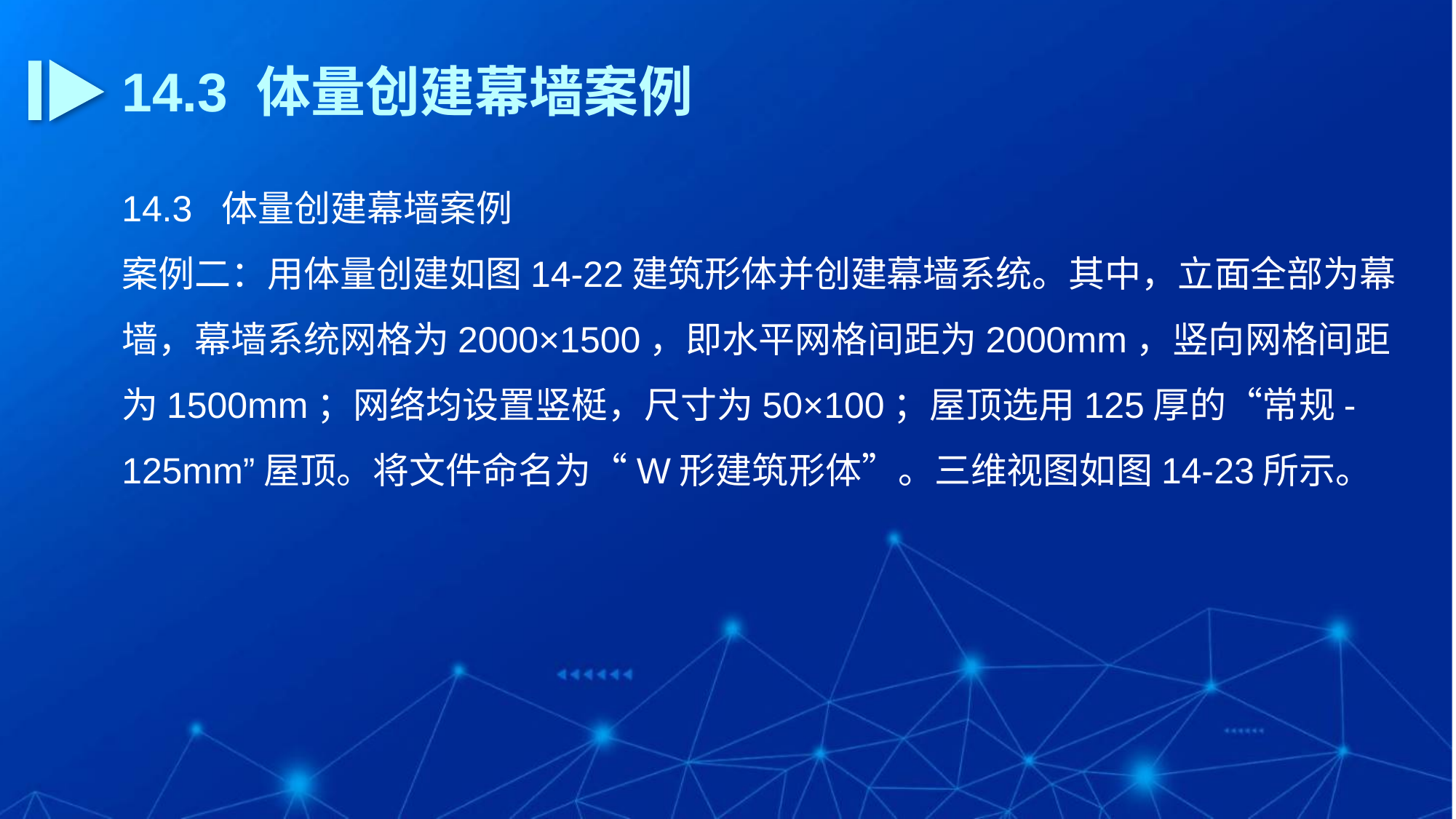

14.3 体量创建幕墙案例

14.3  体量创建幕墙案例
案例二：用体量创建如图14-22建筑形体并创建幕墙系统。其中，立面全部为幕墙，幕墙系统网格为2000×1500，即水平网格间距为2000mm，竖向网格间距为1500mm；网络均设置竖梃，尺寸为50×100；屋顶选用125厚的“常规-125mm”屋顶。将文件命名为“W形建筑形体”。三维视图如图14-23所示。